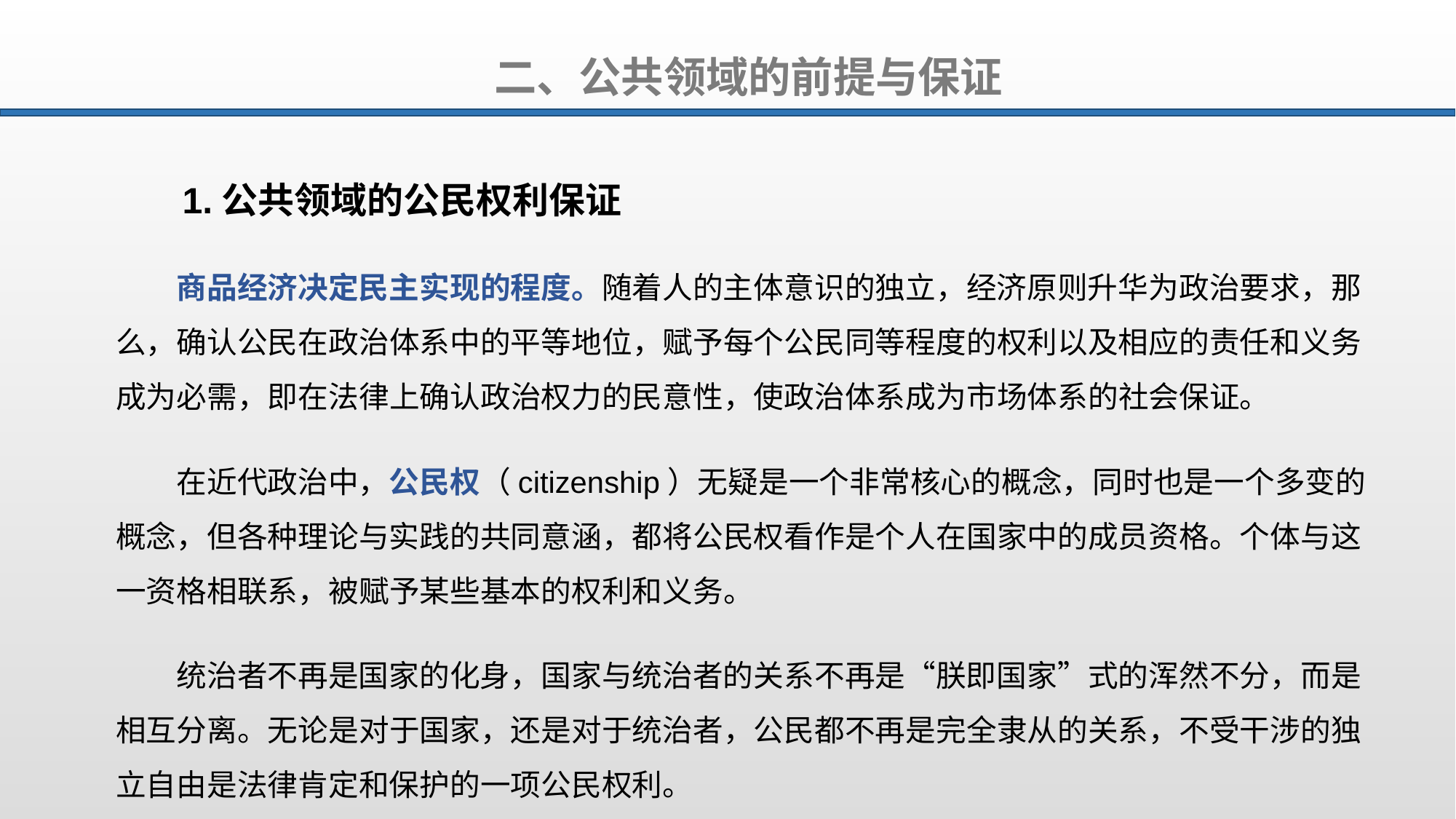

二、公共领域的前提与保证

1.公共领域的公民权利保证
商品经济决定民主实现的程度。随着人的主体意识的独立，经济原则升华为政治要求，那么，确认公民在政治体系中的平等地位，赋予每个公民同等程度的权利以及相应的责任和义务成为必需，即在法律上确认政治权力的民意性，使政治体系成为市场体系的社会保证。
在近代政治中，公民权（citizenship）无疑是一个非常核心的概念，同时也是一个多变的概念，但各种理论与实践的共同意涵，都将公民权看作是个人在国家中的成员资格。个体与这一资格相联系，被赋予某些基本的权利和义务。
统治者不再是国家的化身，国家与统治者的关系不再是“朕即国家”式的浑然不分，而是相互分离。无论是对于国家，还是对于统治者，公民都不再是完全隶从的关系，不受干涉的独立自由是法律肯定和保护的一项公民权利。